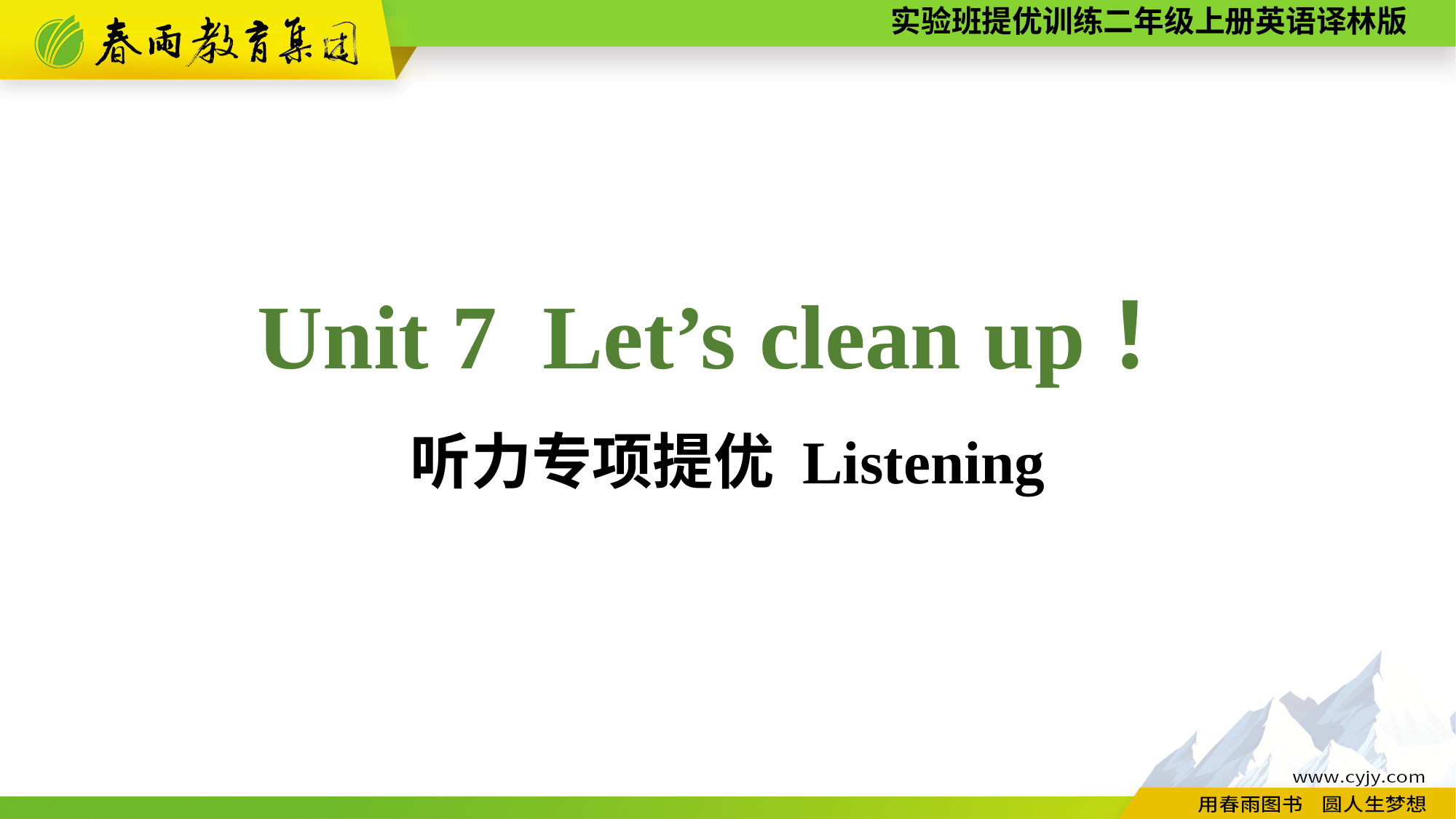

Unit 7  Let’s clean up！
听力专项提优 Listening